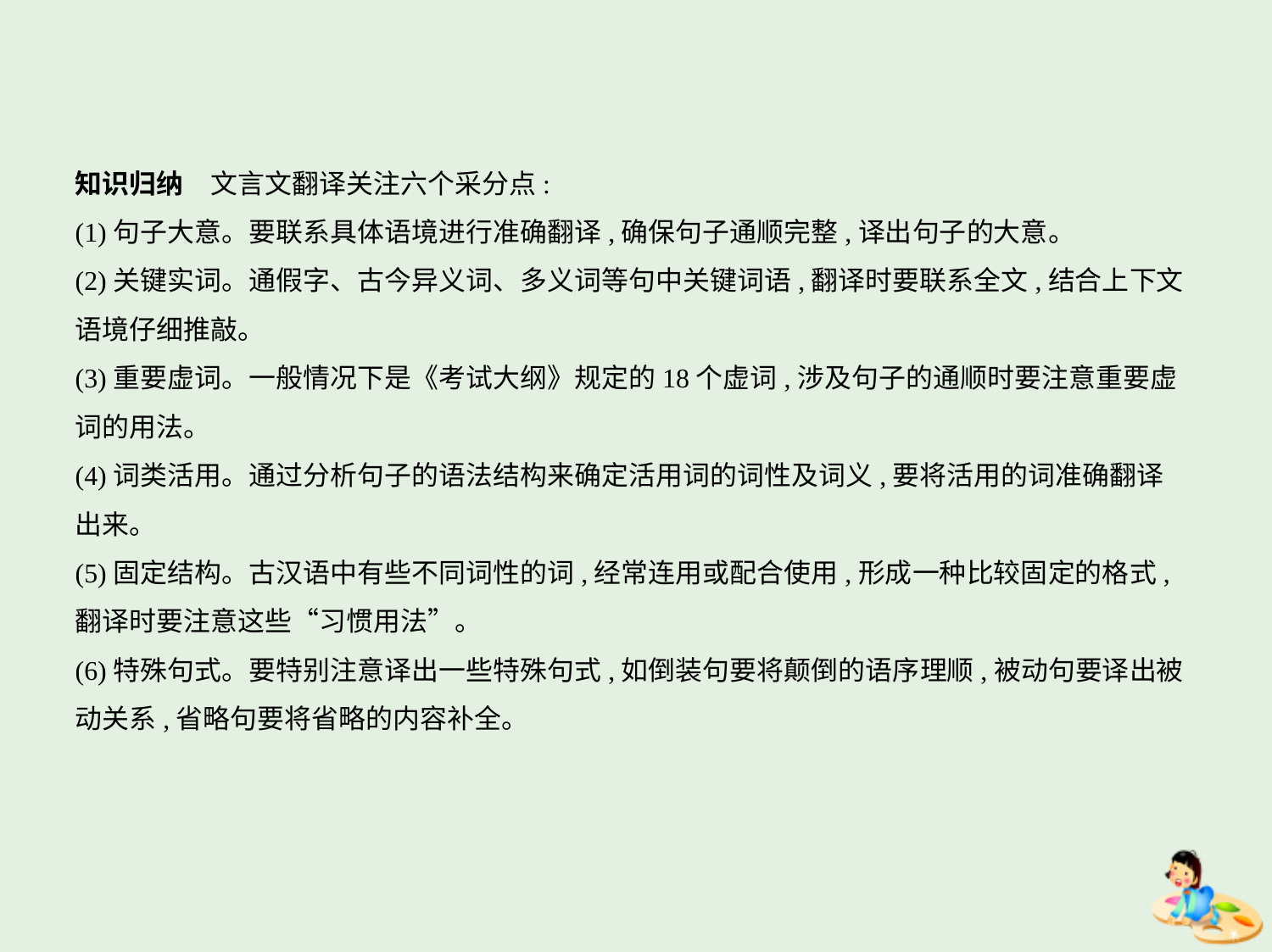

知识归纳　文言文翻译关注六个采分点:
(1)句子大意。要联系具体语境进行准确翻译,确保句子通顺完整,译出句子的大意。
(2)关键实词。通假字、古今异义词、多义词等句中关键词语,翻译时要联系全文,结合上下文
语境仔细推敲。
(3)重要虚词。一般情况下是《考试大纲》规定的18个虚词,涉及句子的通顺时要注意重要虚
词的用法。
(4)词类活用。通过分析句子的语法结构来确定活用词的词性及词义,要将活用的词准确翻译
出来。
(5)固定结构。古汉语中有些不同词性的词,经常连用或配合使用,形成一种比较固定的格式,
翻译时要注意这些“习惯用法”。
(6)特殊句式。要特别注意译出一些特殊句式,如倒装句要将颠倒的语序理顺,被动句要译出被
动关系,省略句要将省略的内容补全。